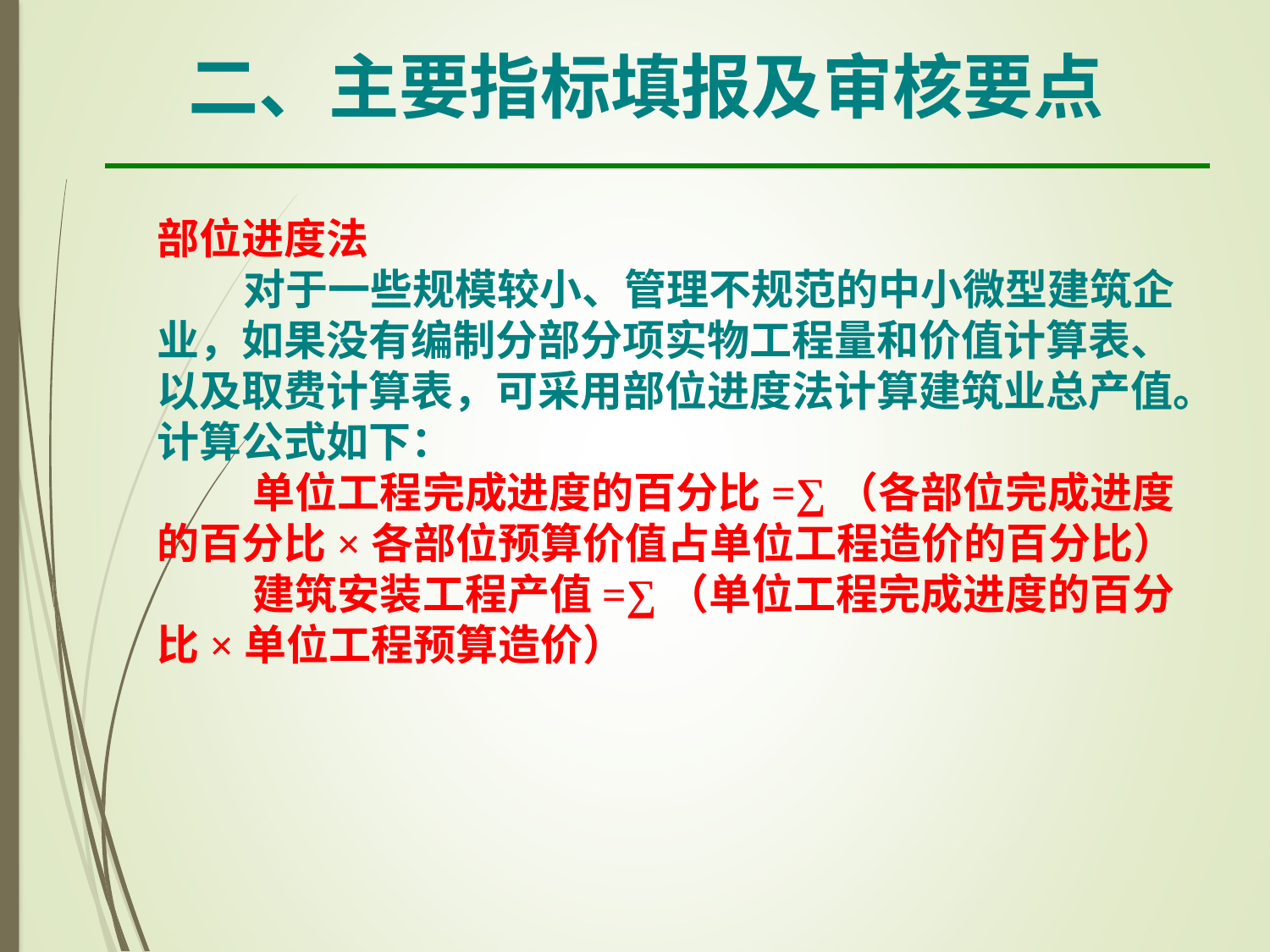

二、主要指标填报及审核要点
部位进度法
        对于一些规模较小、管理不规范的中小微型建筑企业，如果没有编制分部分项实物工程量和价值计算表、以及取费计算表，可采用部位进度法计算建筑业总产值。计算公式如下：
         单位工程完成进度的百分比=∑（各部位完成进度的百分比×各部位预算价值占单位工程造价的百分比）
         建筑安装工程产值=∑（单位工程完成进度的百分比×单位工程预算造价）